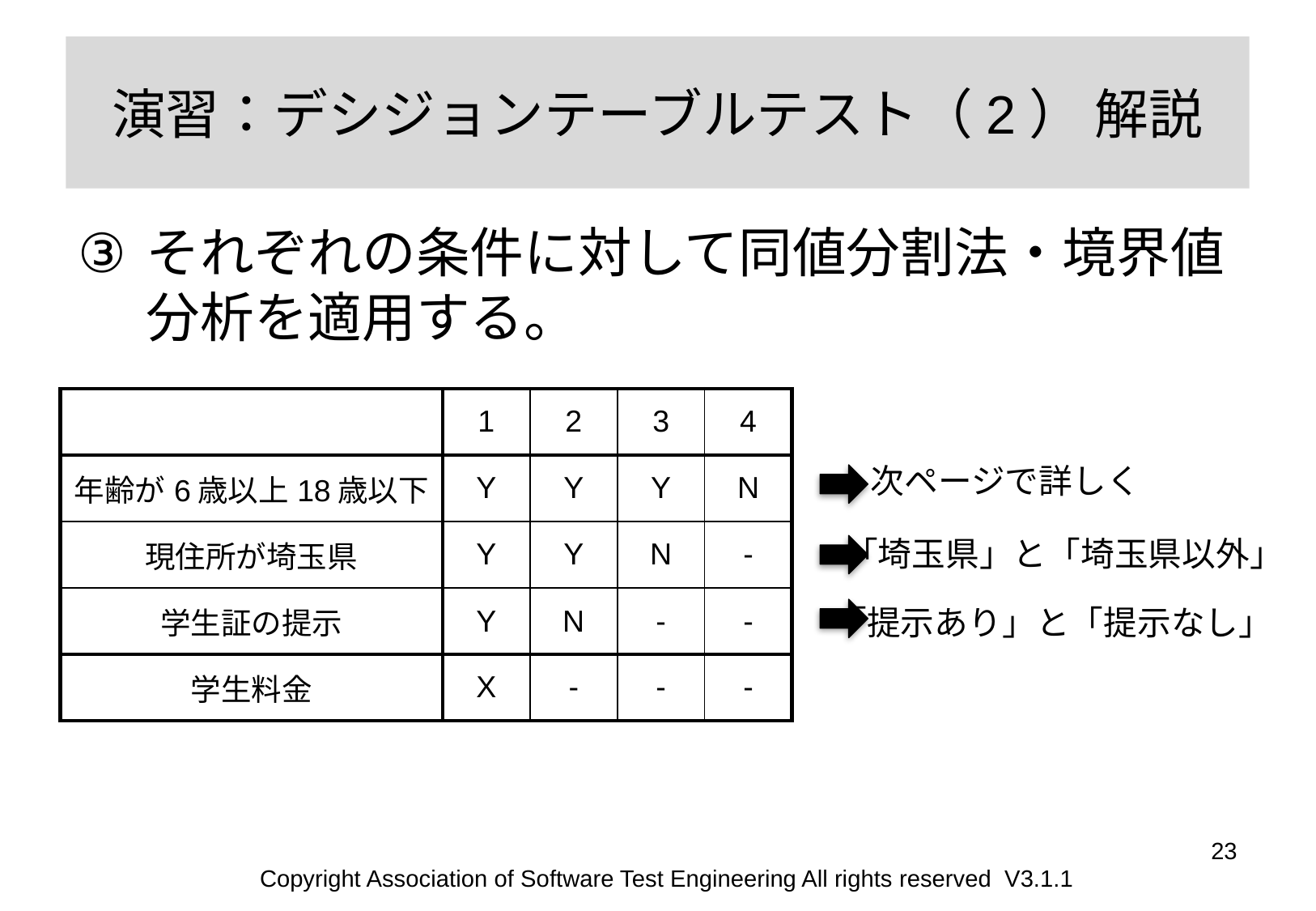

# 演習：デシジョンテーブルテスト（2） 解説
それぞれの条件に対して同値分割法・境界値分析を適用する。
|  | 1 | 2 | 3 | 4 |
| --- | --- | --- | --- | --- |
| 年齢が6歳以上18歳以下 | Y | Y | Y | N |
| 現住所が埼玉県 | Y | Y | N | - |
| 学生証の提示 | Y | N | - | - |
| 学生料金 | X | - | - | - |
次ページで詳しく

「埼玉県」と「埼玉県以外」

「提示あり」と「提示なし」
23
Copyright Association of Software Test Engineering All rights reserved  V3.1.1